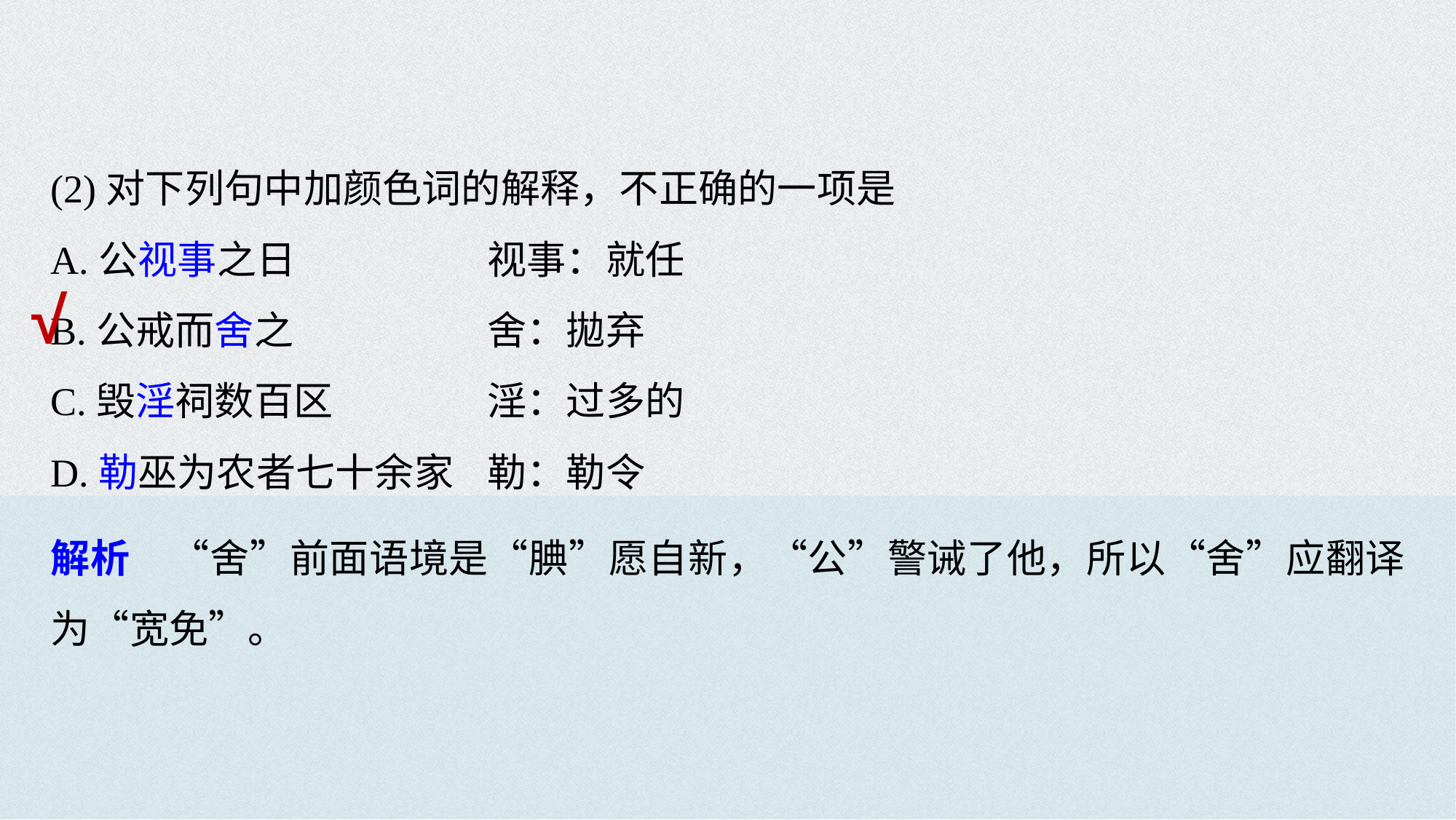

(2)对下列句中加颜色词的解释，不正确的一项是
A.公视事之日  		视事：就任
B.公戒而舍之  		舍：拋弃
C.毁淫祠数百区  		淫：过多的
D.勒巫为农者七十余家  	勒：勒令
√
解析　“舍”前面语境是“腆”愿自新，“公”警诫了他，所以“舍”应翻译为“宽免”。